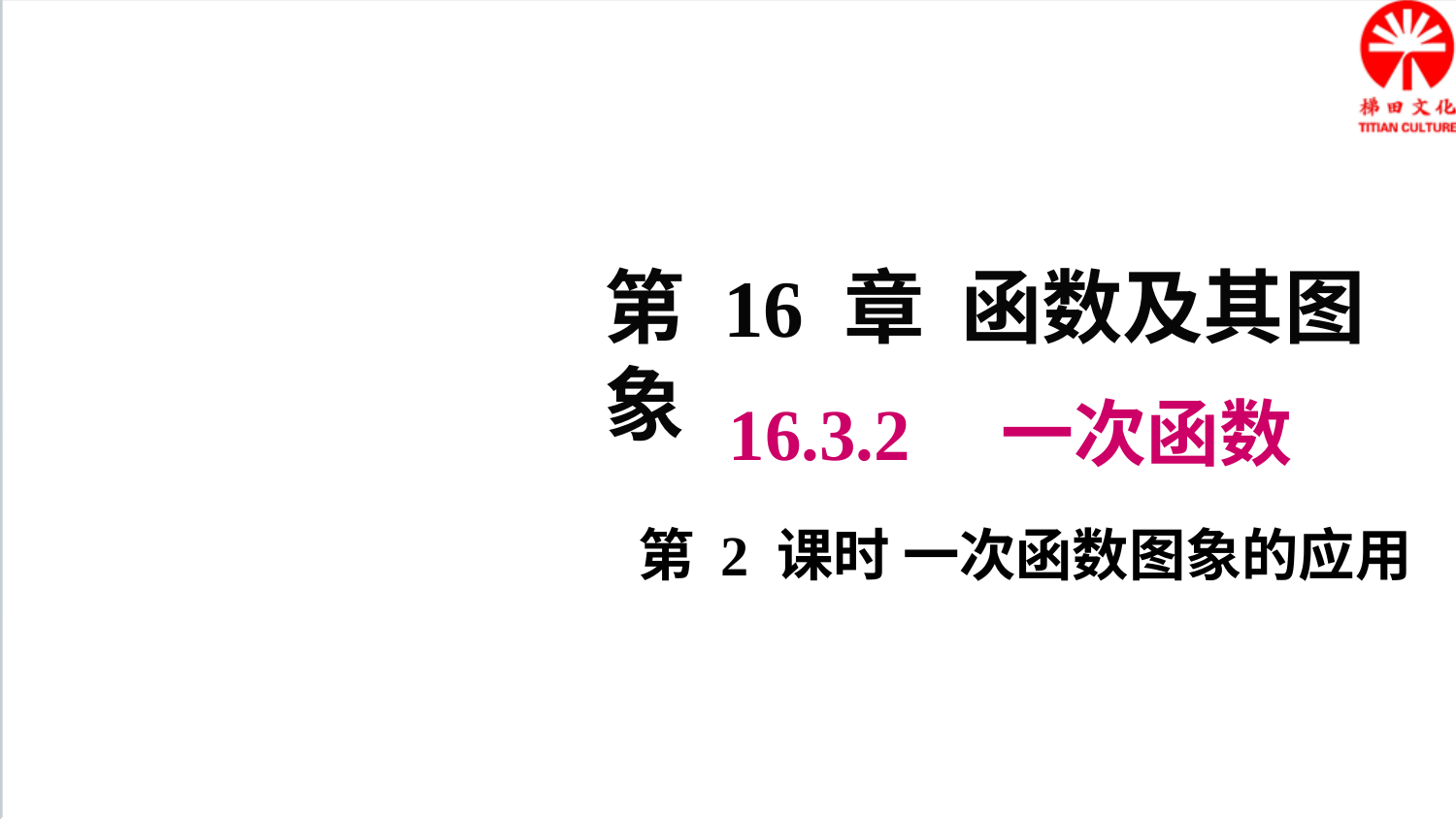

第 16 章  函数及其图象
16.3.2    一次函数
第 2 课时 一次函数图象的应用